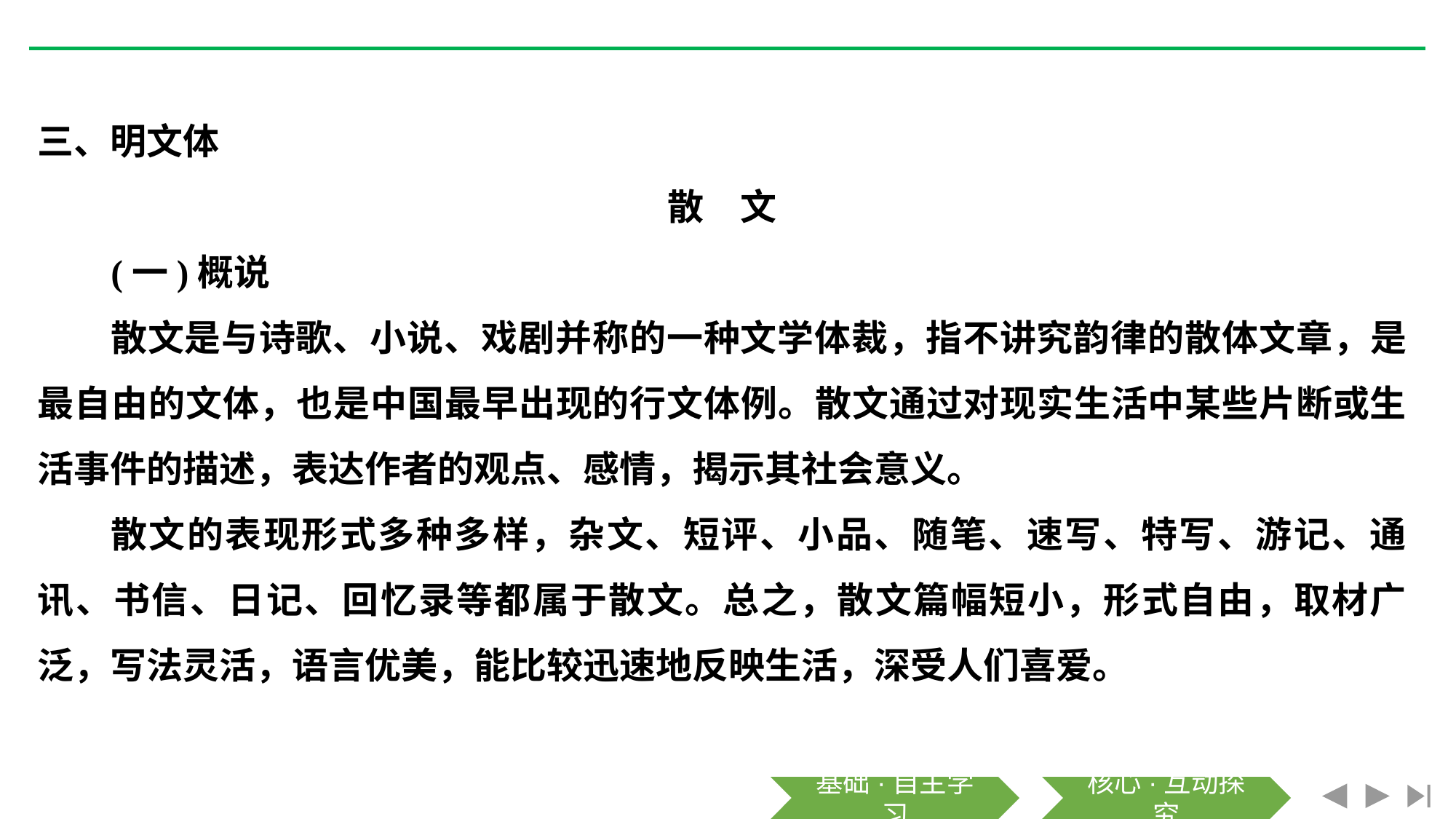

三、明文体
散　文
(一)概说
散文是与诗歌、小说、戏剧并称的一种文学体裁，指不讲究韵律的散体文章，是最自由的文体，也是中国最早出现的行文体例。散文通过对现实生活中某些片断或生活事件的描述，表达作者的观点、感情，揭示其社会意义。
散文的表现形式多种多样，杂文、短评、小品、随笔、速写、特写、游记、通讯、书信、日记、回忆录等都属于散文。总之，散文篇幅短小，形式自由，取材广泛，写法灵活，语言优美，能比较迅速地反映生活，深受人们喜爱。